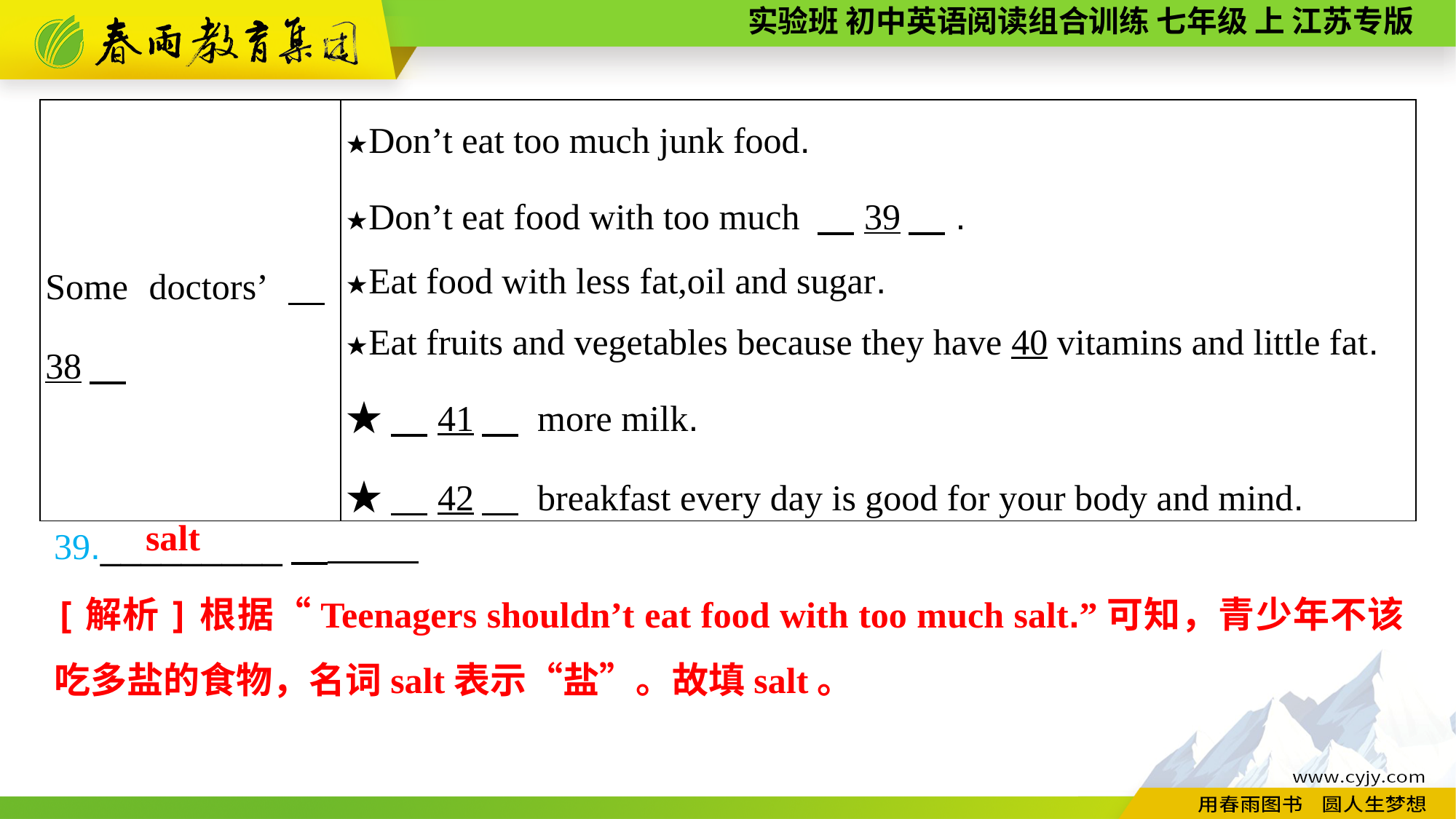

| Some doctors’　38 | ★Don’t eat too much junk food. ★Don’t eat food with too much 　39　. ★Eat food with less fat,oil and sugar. ★Eat fruits and vegetables because they have 40 vitamins and little fat. ★　41　 more milk. ★　42　 breakfast every day is good for your body and mind. |
| --- | --- |
39._________
salt
[解析]根据“Teenagers shouldn’t eat food with too much salt.”可知，青少年不该吃多盐的食物，名词salt表示“盐”。故填salt。